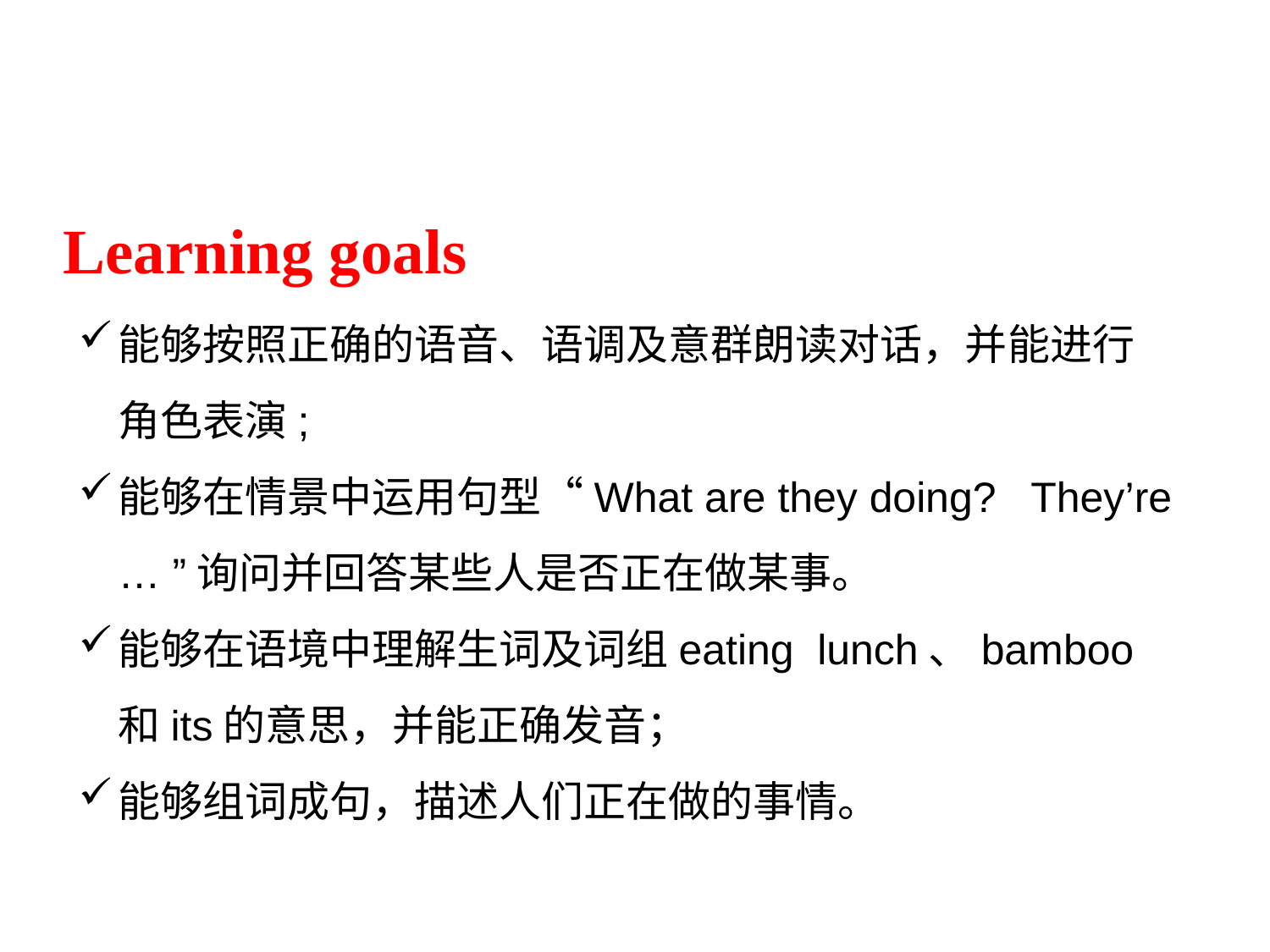

Learning goals
能够按照正确的语音、语调及意群朗读对话，并能进行 角色表演;
能够在情景中运用句型“What are they doing?   They’re … ”询问并回答某些人是否正在做某事。
能够在语境中理解生词及词组eating  lunch、bamboo和its的意思，并能正确发音；
能够组词成句，描述人们正在做的事情。